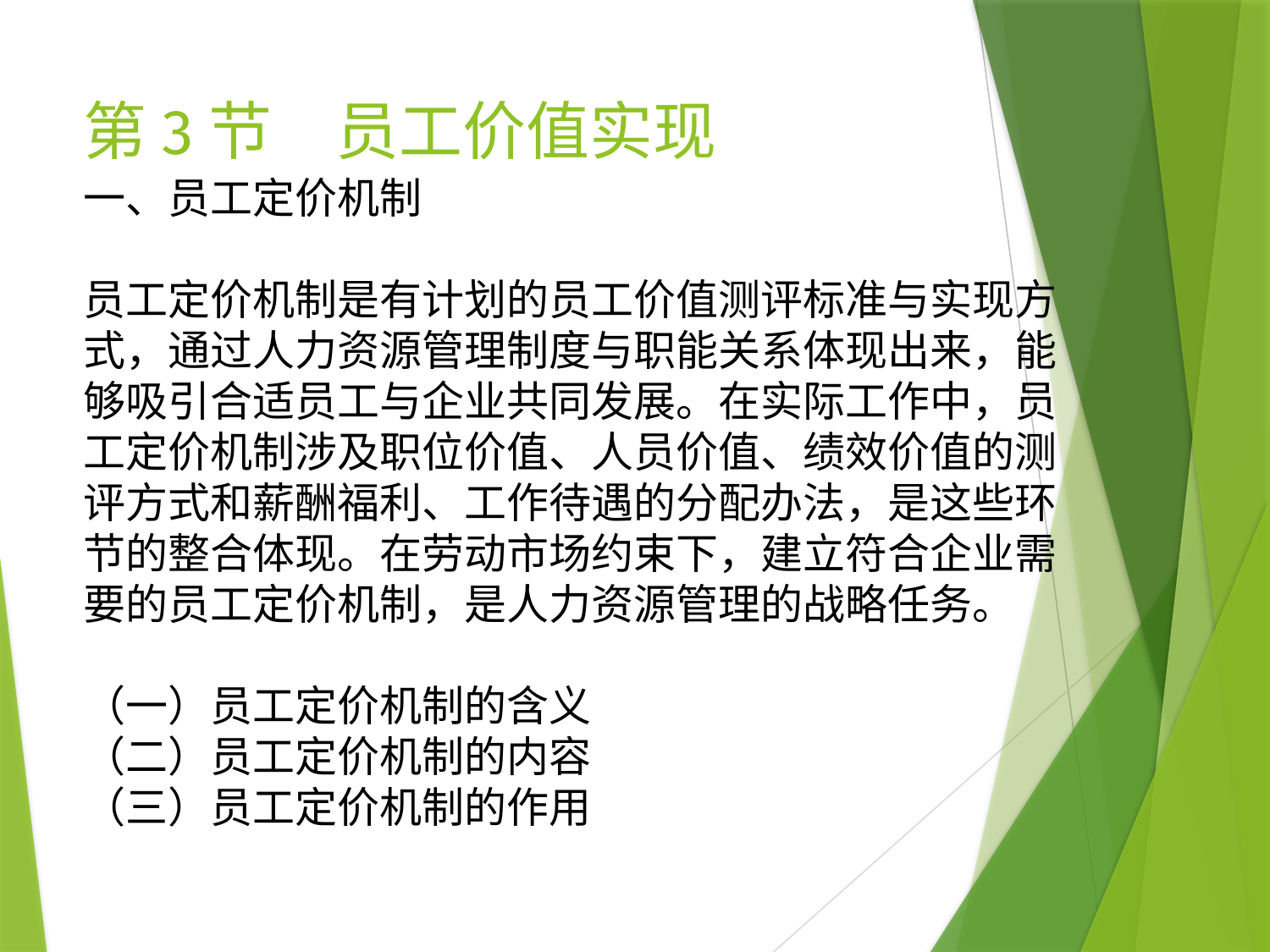

# 第3节　员工价值实现
一、员工定价机制

员工定价机制是有计划的员工价值测评标准与实现方式，通过人力资源管理制度与职能关系体现出来，能够吸引合适员工与企业共同发展。在实际工作中，员工定价机制涉及职位价值、人员价值、绩效价值的测评方式和薪酬福利、工作待遇的分配办法，是这些环节的整合体现。在劳动市场约束下，建立符合企业需要的员工定价机制，是人力资源管理的战略任务。

（一）员工定价机制的含义
（二）员工定价机制的内容
（三）员工定价机制的作用